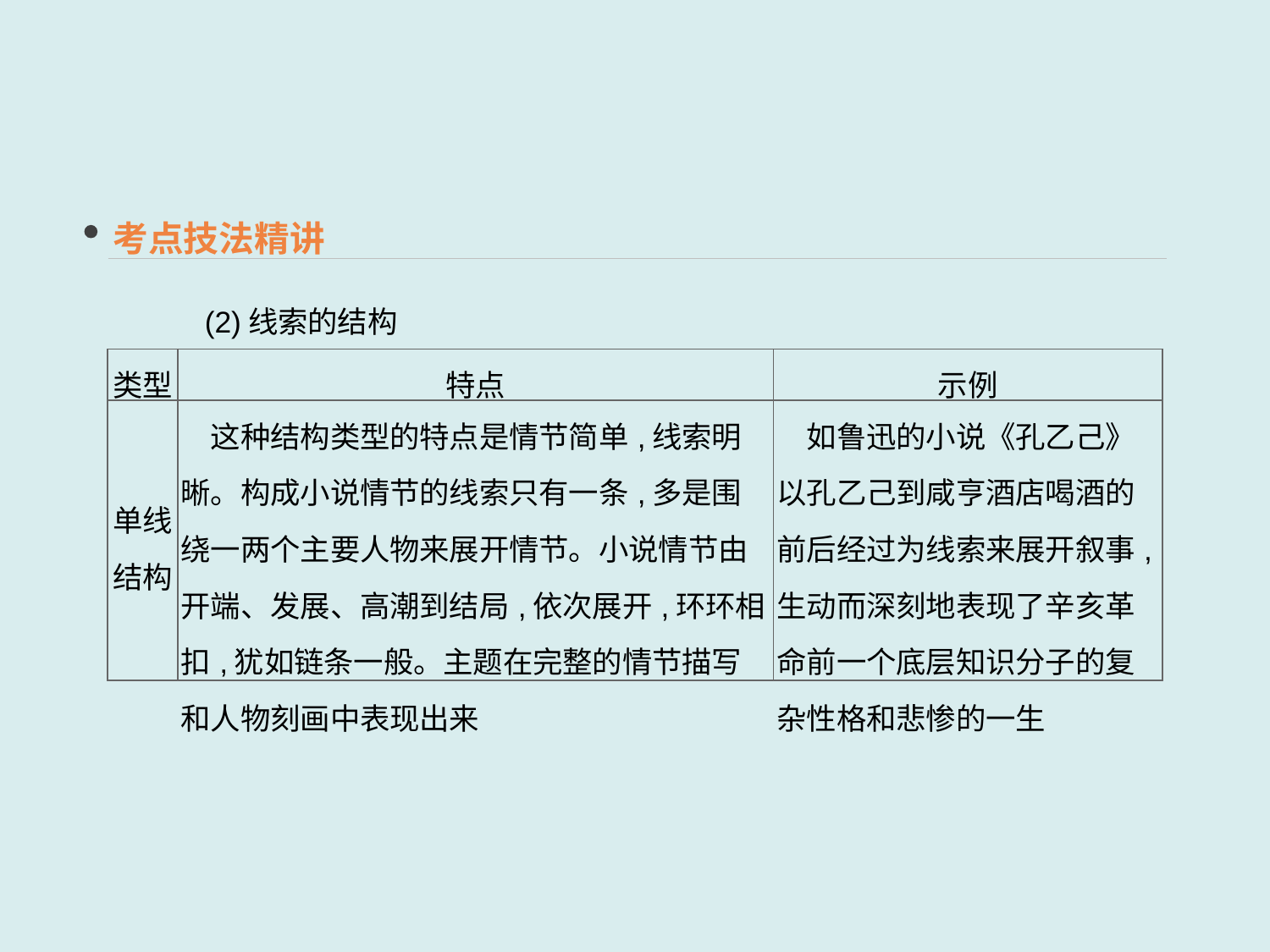

考点技法精讲

(2)线索的结构
| 类型 | 特点 | 示例 |
| --- | --- | --- |
| 单线 结构 | 这种结构类型的特点是情节简单,线索明晰。构成小说情节的线索只有一条,多是围绕一两个主要人物来展开情节。小说情节由开端、发展、高潮到结局,依次展开,环环相扣,犹如链条一般。主题在完整的情节描写和人物刻画中表现出来 | 如鲁迅的小说《孔乙己》以孔乙己到咸亨酒店喝酒的前后经过为线索来展开叙事,生动而深刻地表现了辛亥革命前一个底层知识分子的复杂性格和悲惨的一生 |